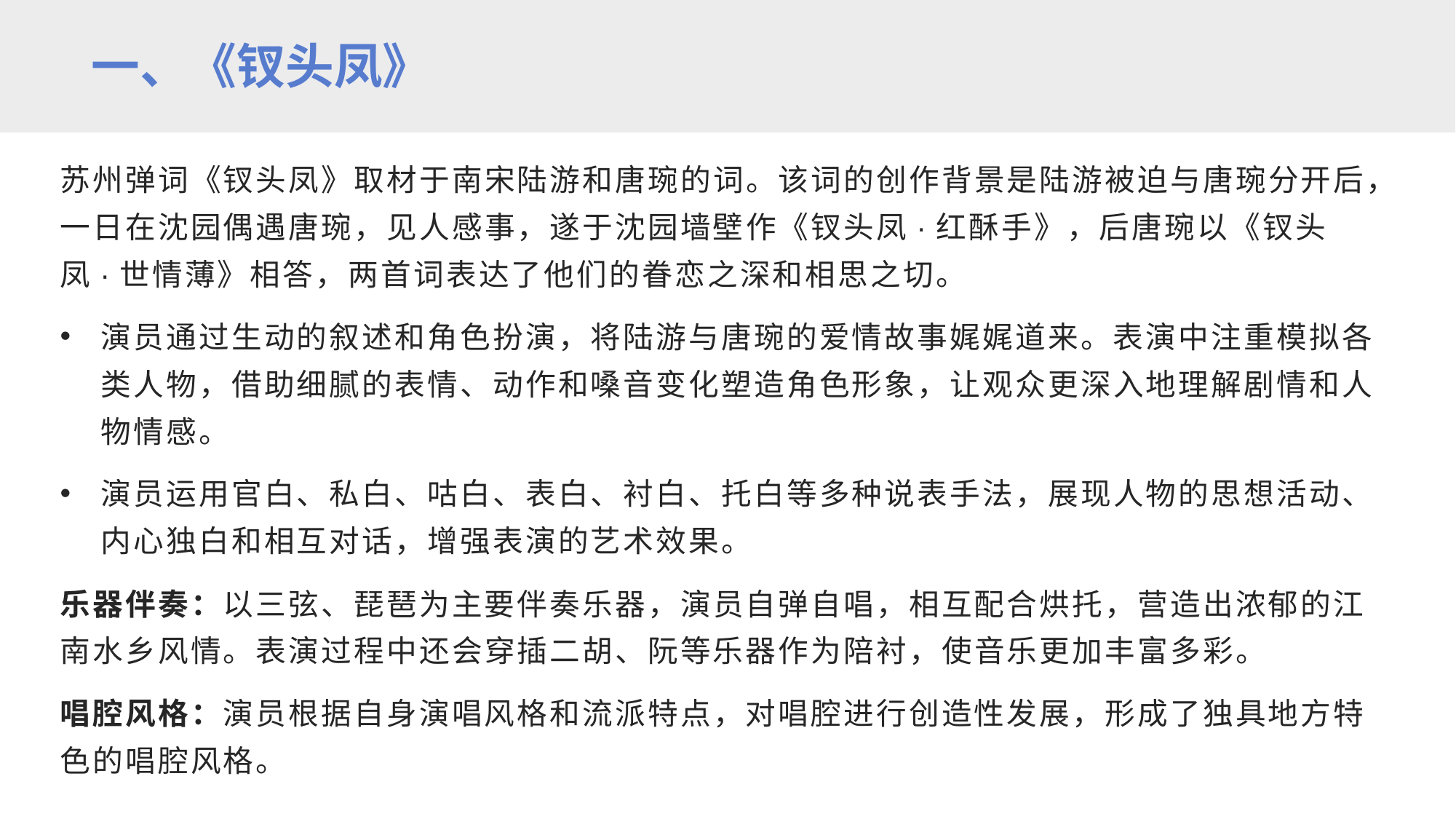

一、《钗头凤》
苏州弹词《钗头凤》取材于南宋陆游和唐琬的词。该词的创作背景是陆游被迫与唐琬分开后，一日在沈园偶遇唐琬，见人感事，遂于沈园墙壁作《钗头凤·红酥手》，后唐琬以《钗头凤·世情薄》相答，两首词表达了他们的眷恋之深和相思之切。
演员通过生动的叙述和角色扮演，将陆游与唐琬的爱情故事娓娓道来。表演中注重模拟各类人物，借助细腻的表情、动作和嗓音变化塑造角色形象，让观众更深入地理解剧情和人物情感。
演员运用官白、私白、咕白、表白、衬白、托白等多种说表手法，展现人物的思想活动、内心独白和相互对话，增强表演的艺术效果。
乐器伴奏：以三弦、琵琶为主要伴奏乐器，演员自弹自唱，相互配合烘托，营造出浓郁的江南水乡风情。表演过程中还会穿插二胡、阮等乐器作为陪衬，使音乐更加丰富多彩。
唱腔风格：演员根据自身演唱风格和流派特点，对唱腔进行创造性发展，形成了独具地方特色的唱腔风格。